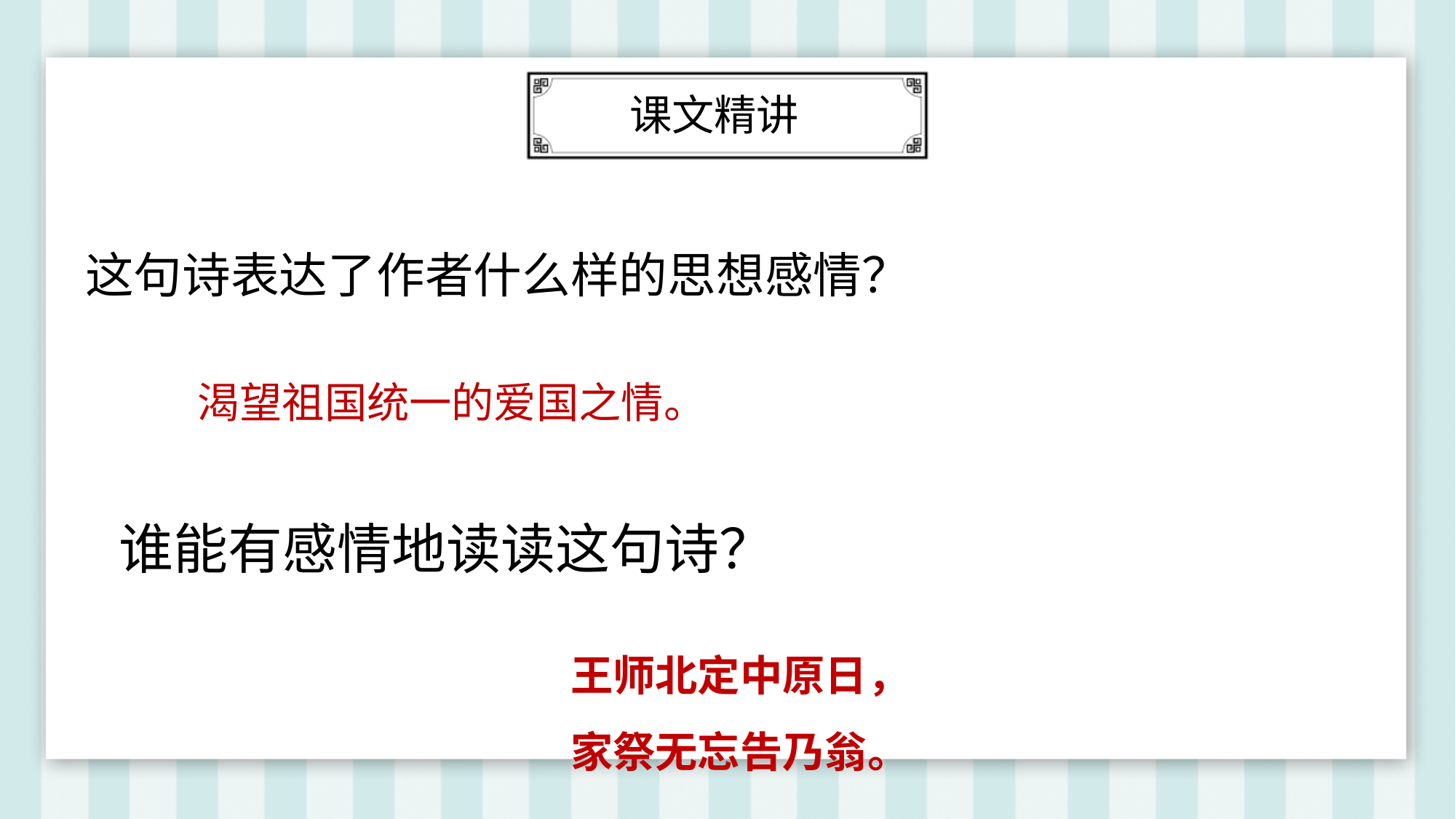

课文精讲
这句诗表达了作者什么样的思想感情？
渴望祖国统一的爱国之情。
谁能有感情地读读这句诗？
王师北定中原日，家祭无忘告乃翁。